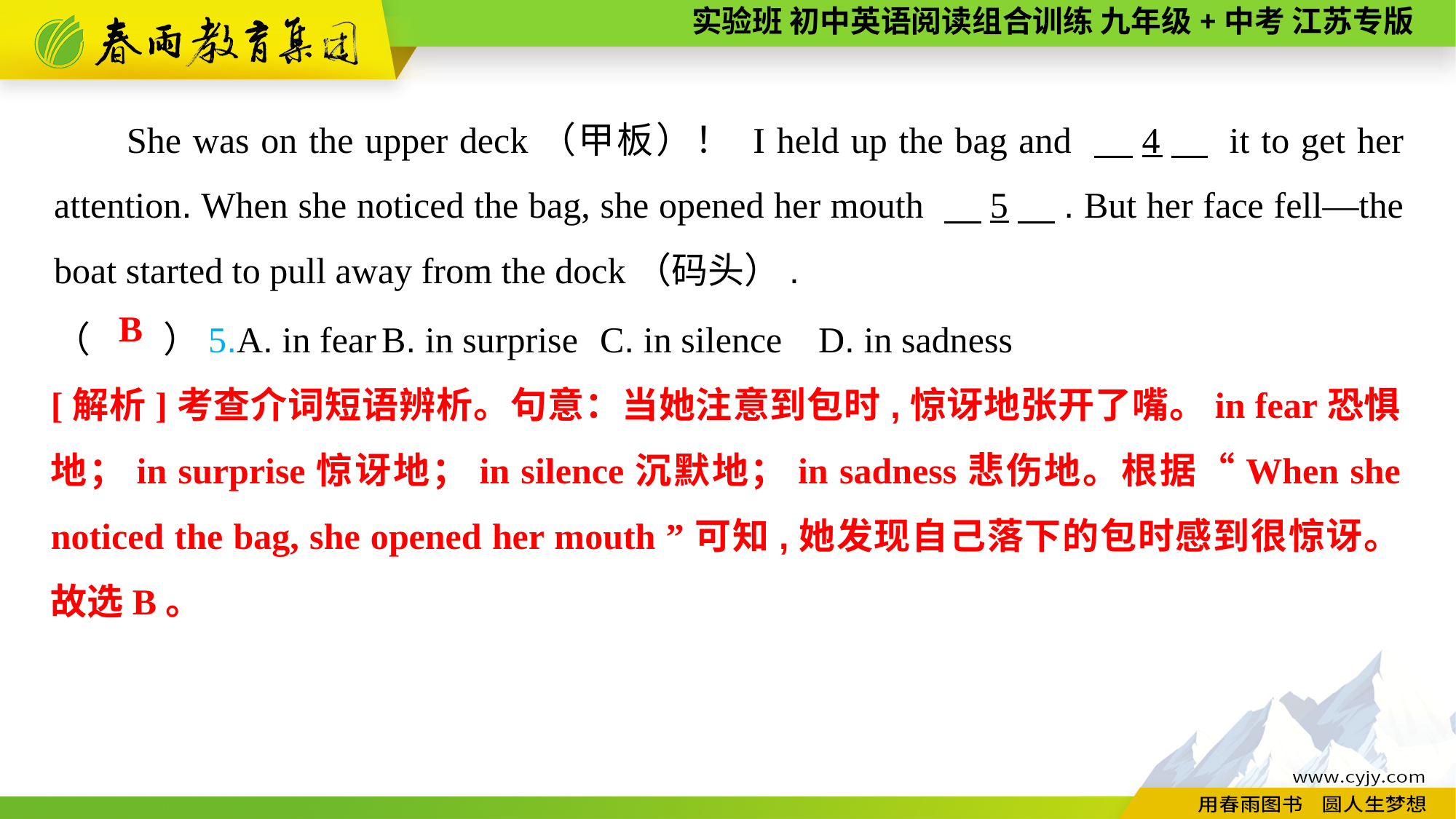

She was on the upper deck（甲板）！ I held up the bag and 　4　 it to get her attention. When she noticed the bag, she opened her mouth 　5　. But her face fell—the boat started to pull away from the dock（码头）.
（　　）5.A. in fear	B. in surprise	C. in silence	D. in sadness
B
[解析]考查介词短语辨析。句意：当她注意到包时,惊讶地张开了嘴。in fear恐惧地；in surprise惊讶地；in silence沉默地；in sadness悲伤地。根据“When she noticed the bag, she opened her mouth ”可知,她发现自己落下的包时感到很惊讶。故选B。